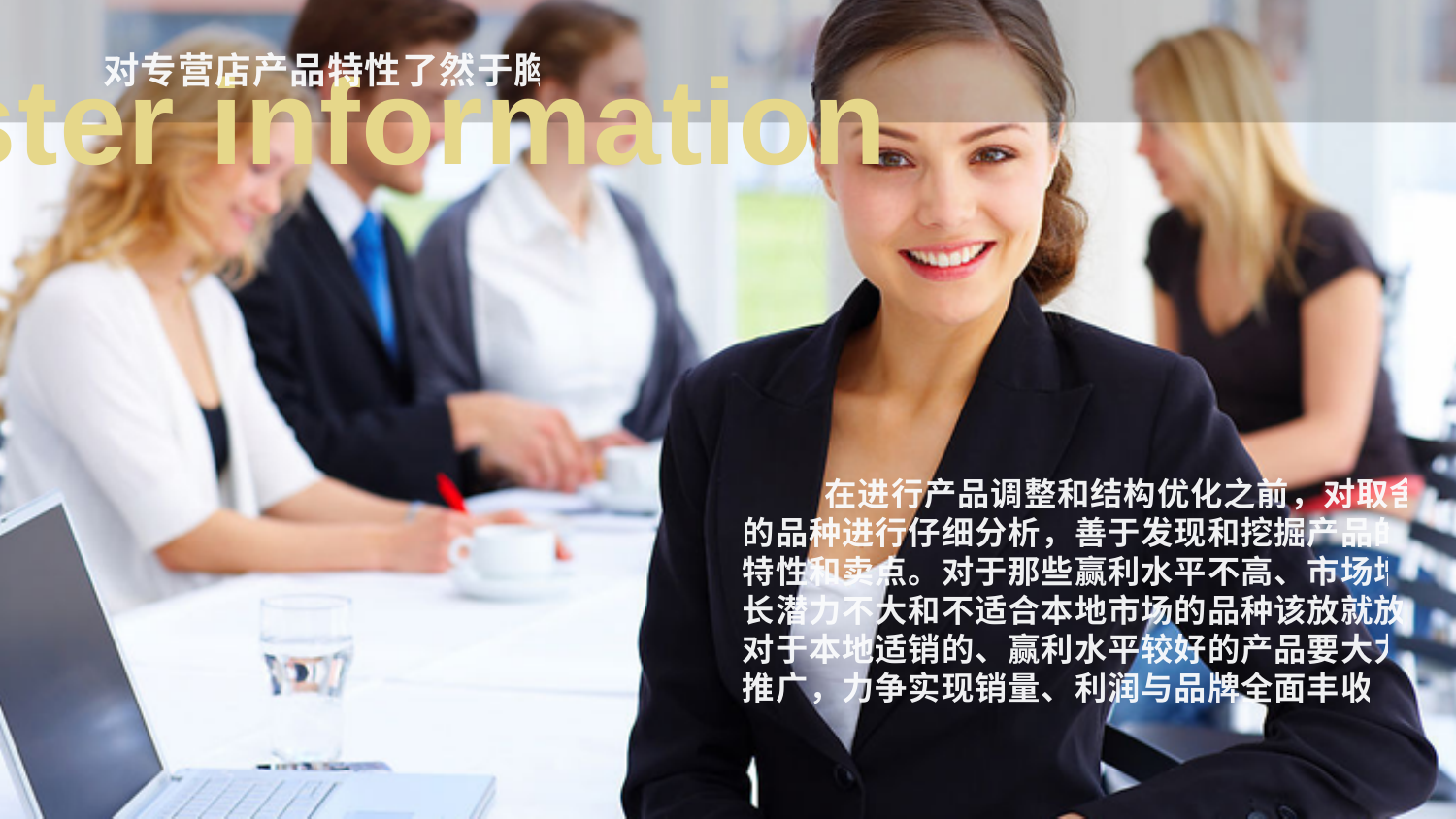

对专营店产品特性了然于胸
Master information
         在进行产品调整和结构优化之前，对取舍的品种进行仔细分析，善于发现和挖掘产品的特性和卖点。对于那些赢利水平不高、市场增长潜力不大和不适合本地市场的品种该放就放；对于本地适销的、赢利水平较好的产品要大力推广，力争实现销量、利润与品牌全面丰收。